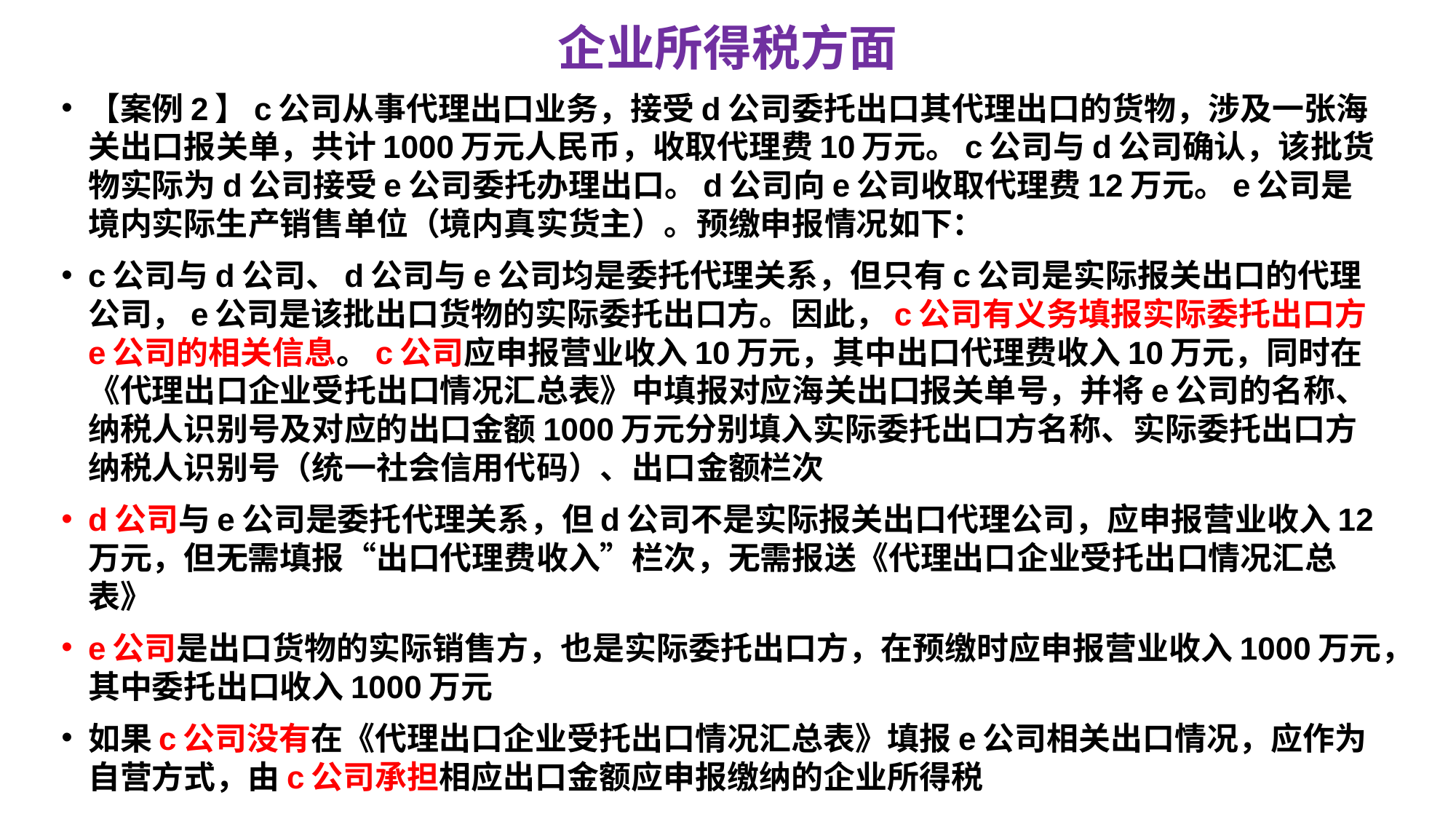

# 企业所得税方面
【案例2】c公司从事代理出口业务，接受d公司委托出口其代理出口的货物，涉及一张海关出口报关单，共计1000万元人民币，收取代理费10万元。c公司与d公司确认，该批货物实际为d公司接受e公司委托办理出口。d公司向e公司收取代理费12万元。e公司是境内实际生产销售单位（境内真实货主）。预缴申报情况如下：
c公司与d公司、d公司与e公司均是委托代理关系，但只有c公司是实际报关出口的代理公司，e公司是该批出口货物的实际委托出口方。因此，c公司有义务填报实际委托出口方e公司的相关信息。c公司应申报营业收入10万元，其中出口代理费收入10万元，同时在《代理出口企业受托出口情况汇总表》中填报对应海关出口报关单号，并将e公司的名称、纳税人识别号及对应的出口金额1000万元分别填入实际委托出口方名称、实际委托出口方纳税人识别号（统一社会信用代码）、出口金额栏次
d公司与e公司是委托代理关系，但d公司不是实际报关出口代理公司，应申报营业收入12万元，但无需填报“出口代理费收入”栏次，无需报送《代理出口企业受托出口情况汇总表》
e公司是出口货物的实际销售方，也是实际委托出口方，在预缴时应申报营业收入1000万元，其中委托出口收入1000万元
如果c公司没有在《代理出口企业受托出口情况汇总表》填报e公司相关出口情况，应作为自营方式，由c公司承担相应出口金额应申报缴纳的企业所得税